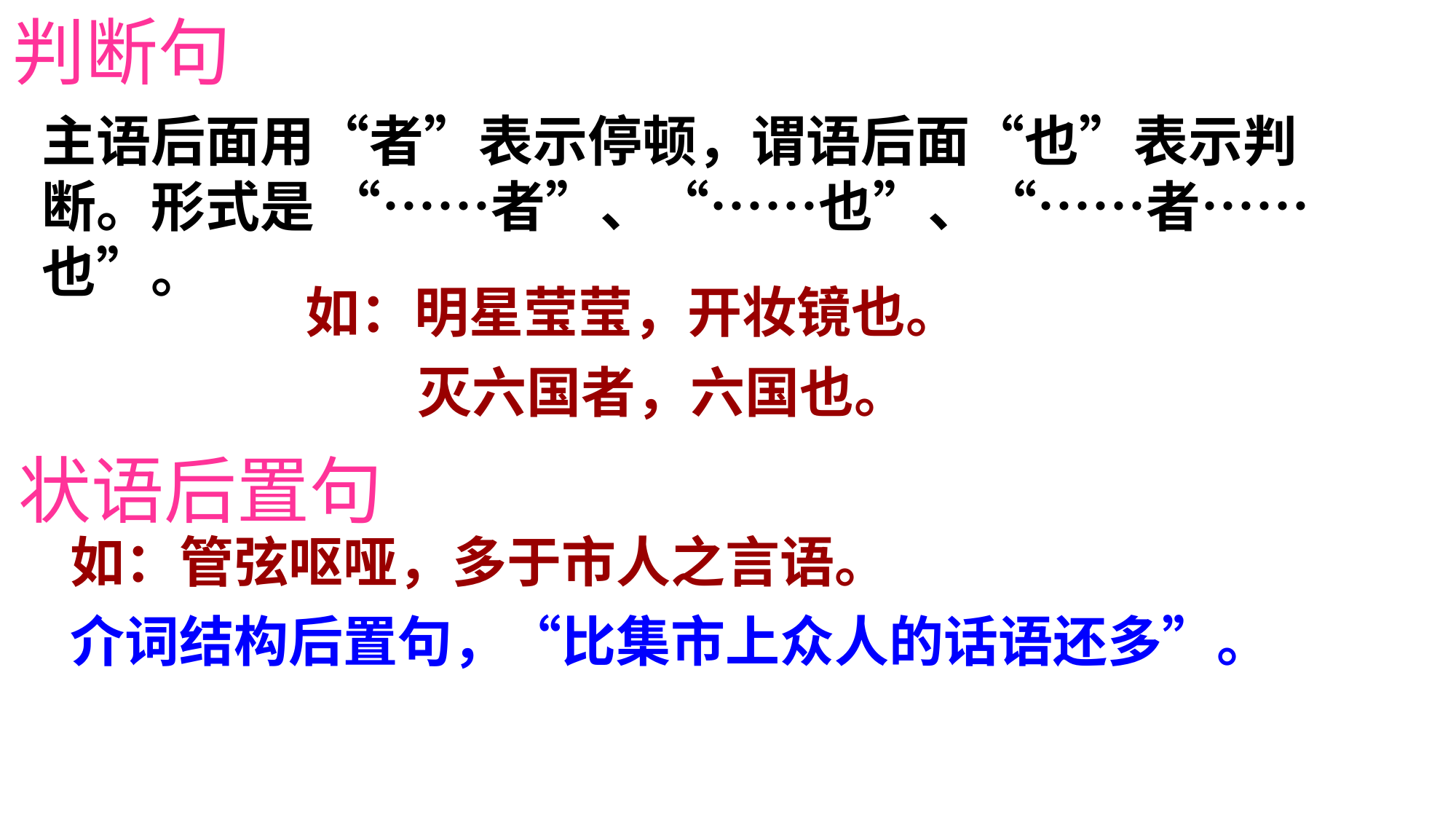

判断句
主语后面用“者”表示停顿，谓语后面“也”表示判断。形式是 “……者”、“……也”、“……者……也”。
如：明星莹莹，开妆镜也。
        灭六国者，六国也。
状语后置句
如：管弦呕哑，多于市人之言语。
介词结构后置句，“比集市上众人的话语还多”。